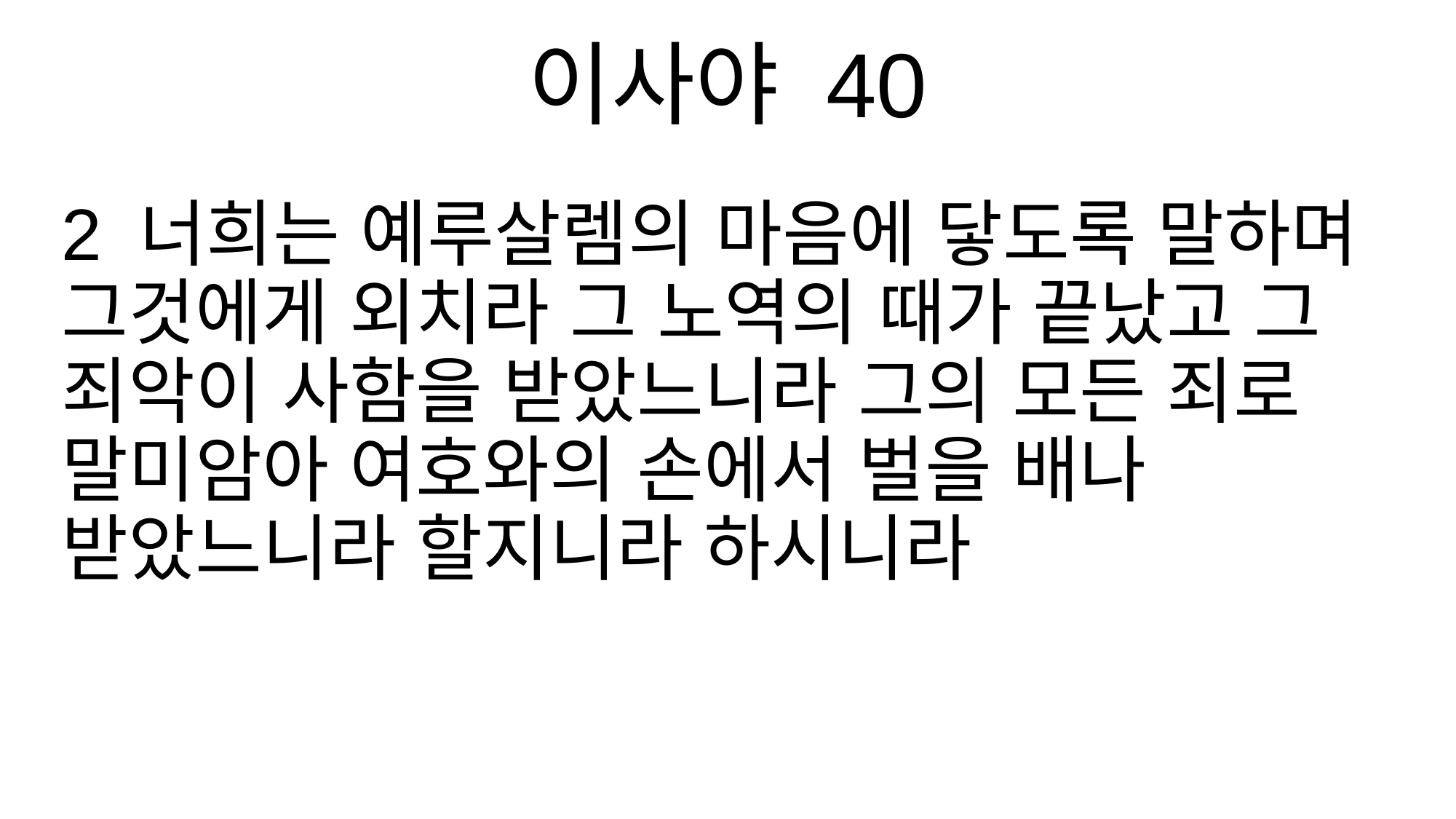

이사야 40
2 너희는 예루살렘의 마음에 닿도록 말하며 그것에게 외치라 그 노역의 때가 끝났고 그 죄악이 사함을 받았느니라 그의 모든 죄로 말미암아 여호와의 손에서 벌을 배나 받았느니라 할지니라 하시니라